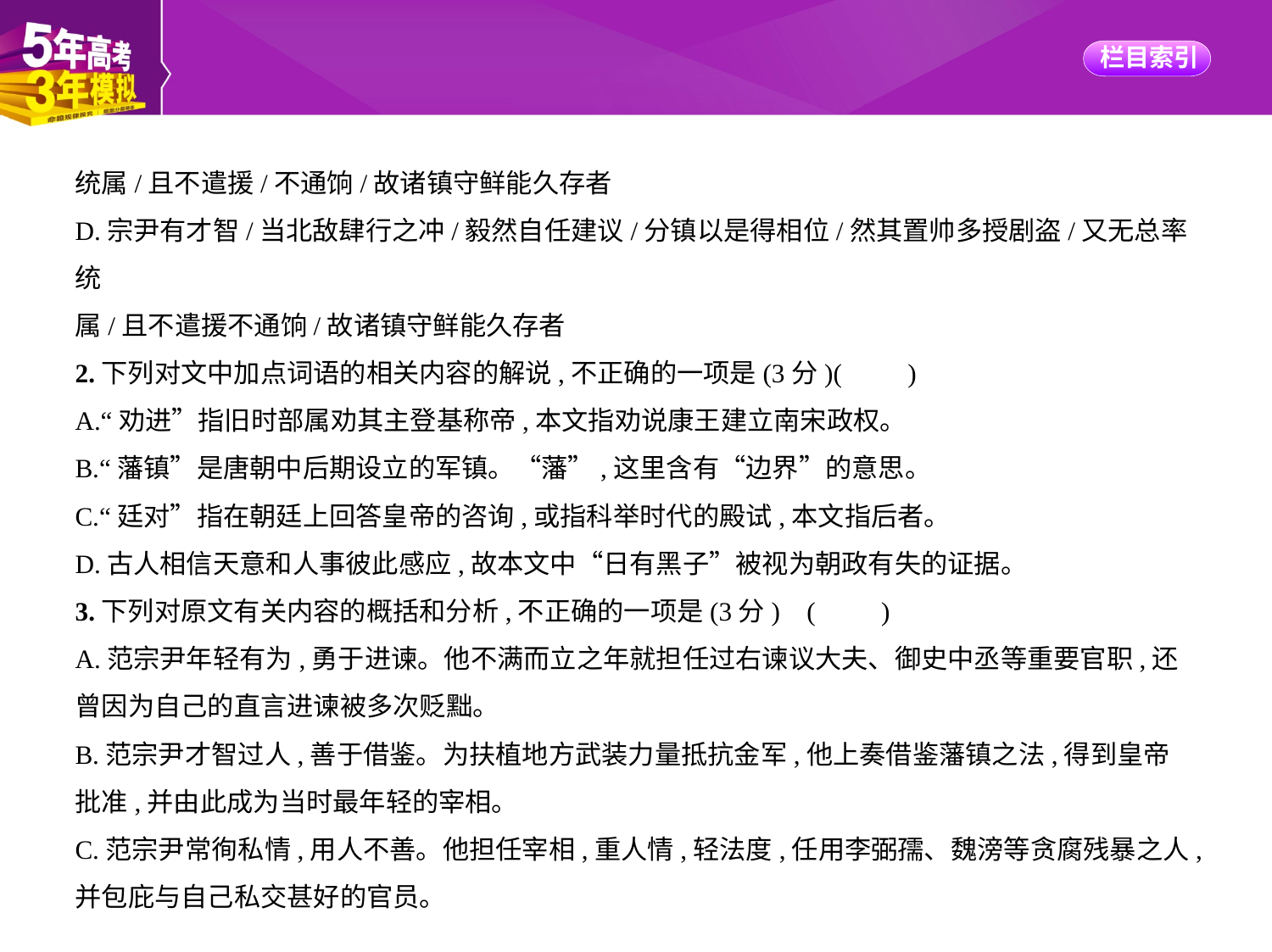

统属/且不遣援/不通饷/故诸镇守鲜能久存者
D.宗尹有才智/当北敌肆行之冲/毅然自任建议/分镇以是得相位/然其置帅多授剧盗/又无总率统
属/且不遣援不通饷/故诸镇守鲜能久存者
2.下列对文中加点词语的相关内容的解说,不正确的一项是(3分)(　　)
A.“劝进”指旧时部属劝其主登基称帝,本文指劝说康王建立南宋政权。
B.“藩镇”是唐朝中后期设立的军镇。“藩”,这里含有“边界”的意思。
C.“廷对”指在朝廷上回答皇帝的咨询,或指科举时代的殿试,本文指后者。
D.古人相信天意和人事彼此感应,故本文中“日有黑子”被视为朝政有失的证据。
3.下列对原文有关内容的概括和分析,不正确的一项是(3分) (　　)
A.范宗尹年轻有为,勇于进谏。他不满而立之年就担任过右谏议大夫、御史中丞等重要官职,还
曾因为自己的直言进谏被多次贬黜。
B.范宗尹才智过人,善于借鉴。为扶植地方武装力量抵抗金军,他上奏借鉴藩镇之法,得到皇帝
批准,并由此成为当时最年轻的宰相。
C.范宗尹常徇私情,用人不善。他担任宰相,重人情,轻法度,任用李弼孺、魏滂等贪腐残暴之人,
并包庇与自己私交甚好的官员。